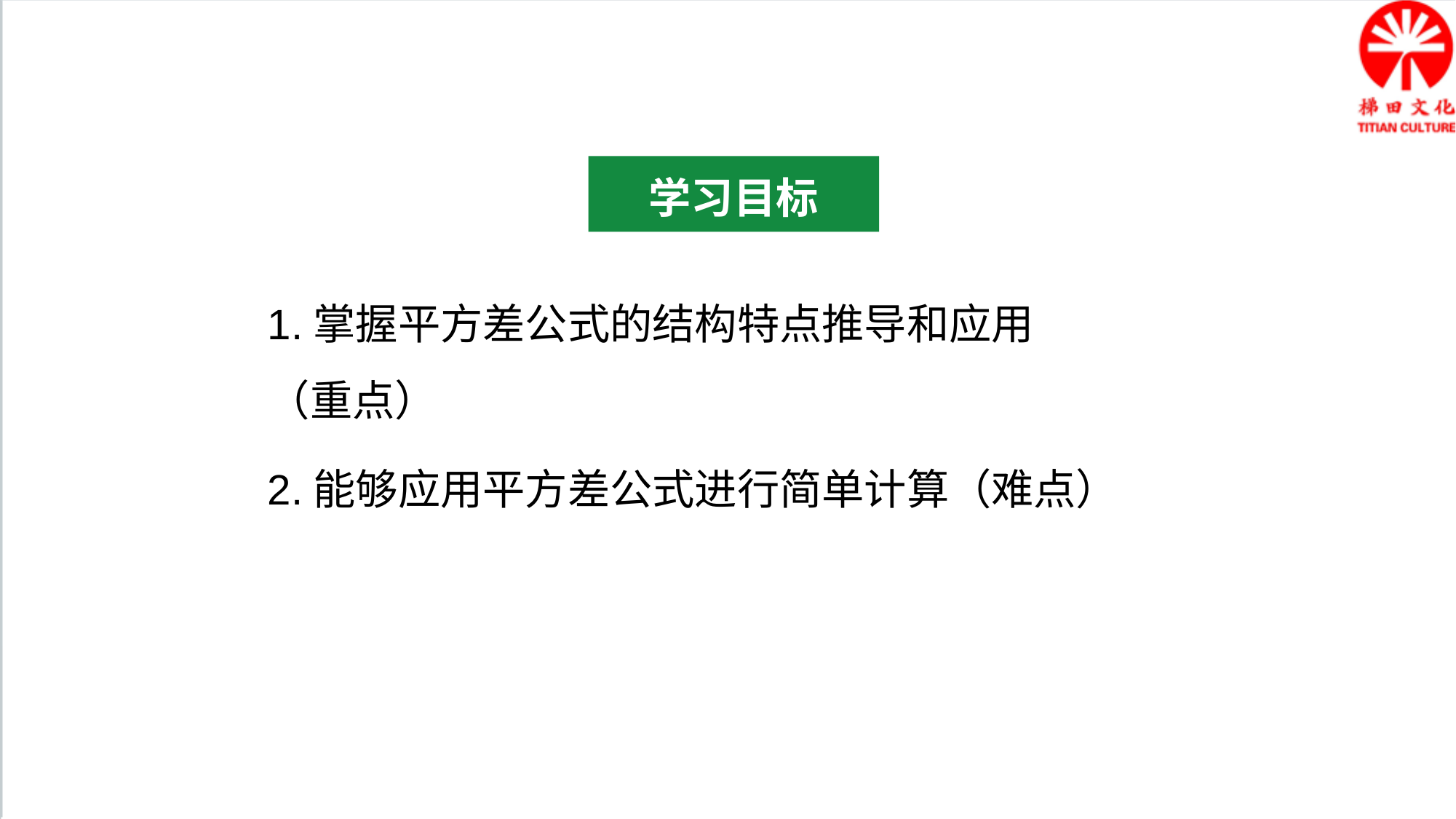

学习目标
1.掌握平方差公式的结构特点推导和应用
（重点）
2.能够应用平方差公式进行简单计算（难点）